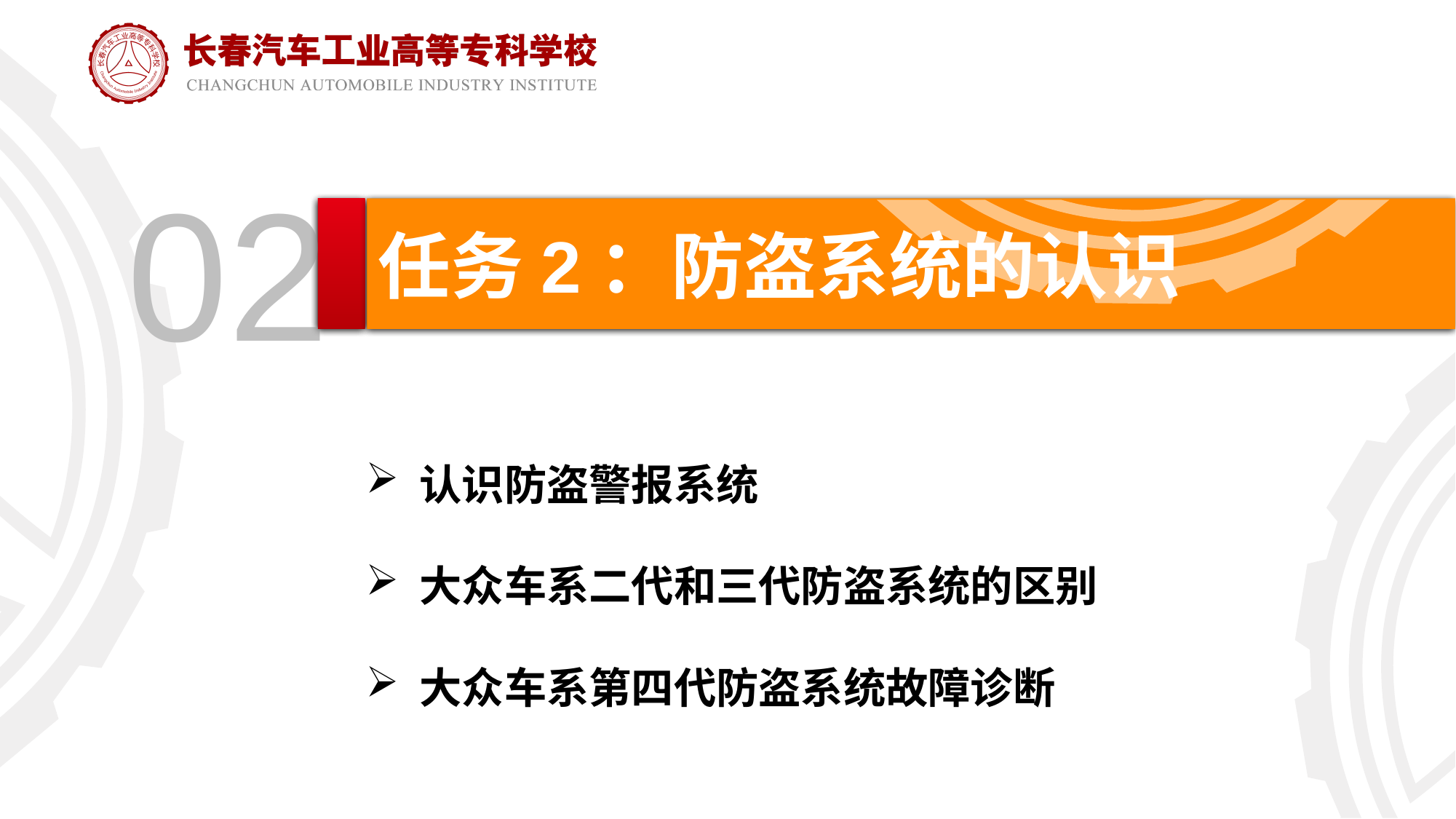

02

任务2：防盗系统的认识

 认识防盗警报系统
 大众车系二代和三代防盗系统的区别
 大众车系第四代防盗系统故障诊断